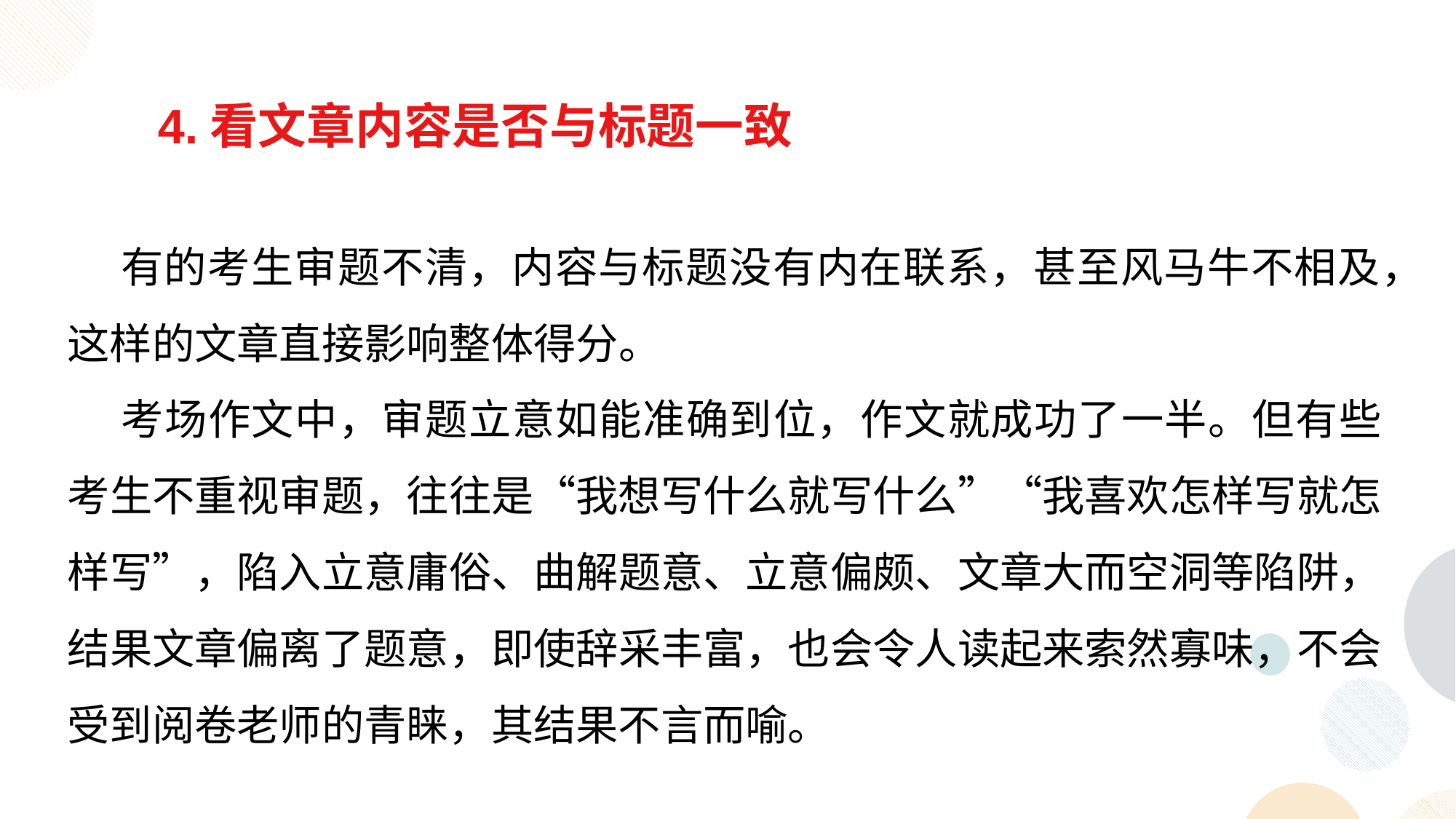

4.看文章内容是否与标题一致
    有的考生审题不清，内容与标题没有内在联系，甚至风马牛不相及，这样的文章直接影响整体得分。
    考场作文中，审题立意如能准确到位，作文就成功了一半。但有些考生不重视审题，往往是“我想写什么就写什么”“我喜欢怎样写就怎样写”，陷入立意庸俗、曲解题意、立意偏颇、文章大而空洞等陷阱，结果文章偏离了题意，即使辞采丰富，也会令人读起来索然寡味，不会受到阅卷老师的青睐，其结果不言而喻。